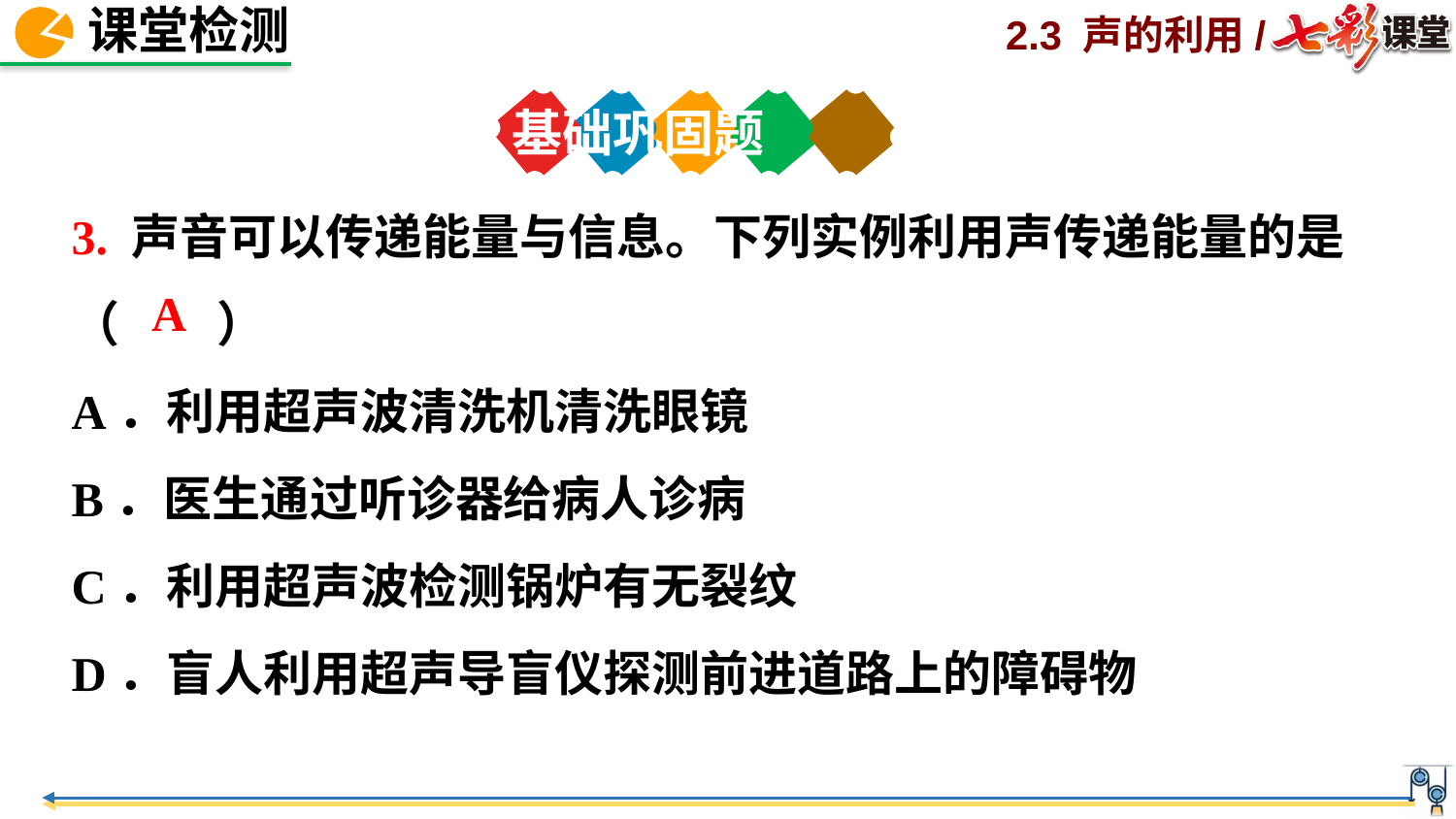

基础巩固题

3. 声音可以传递能量与信息。下列实例利用声传递能量的是（　　）
A．利用超声波清洗机清洗眼镜
B．医生通过听诊器给病人诊病
C．利用超声波检测锅炉有无裂纹
D．盲人利用超声导盲仪探测前进道路上的障碍物

A